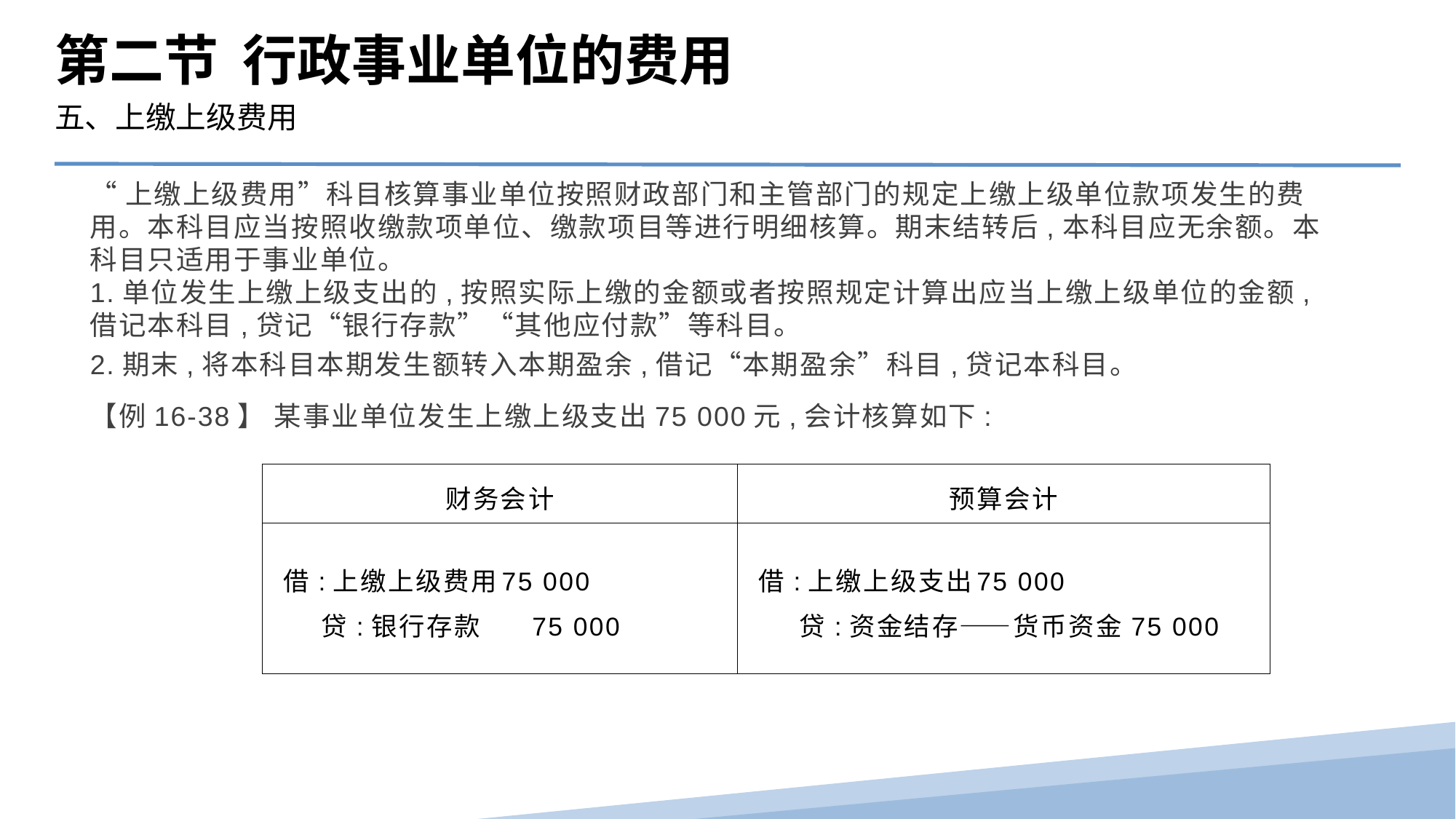

第二节  行政事业单位的费用
五、上缴上级费用
“上缴上级费用”科目核算事业单位按照财政部门和主管部门的规定上缴上级单位款项发生的费用。本科目应当按照收缴款项单位、缴款项目等进行明细核算。期末结转后,本科目应无余额。本科目只适用于事业单位。
1.单位发生上缴上级支出的,按照实际上缴的金额或者按照规定计算出应当上缴上级单位的金额,借记本科目,贷记“银行存款”“其他应付款”等科目。
2.期末,将本科目本期发生额转入本期盈余,借记“本期盈余”科目,贷记本科目。
【例16-38】 某事业单位发生上缴上级支出75 000元,会计核算如下:

| 财务会计 | 预算会计 |
| --- | --- |
| 借:上缴上级费用 75 000 贷:银行存款 75 000 | 借:上缴上级支出 75 000 贷:资金结存——货币资金75 000 |